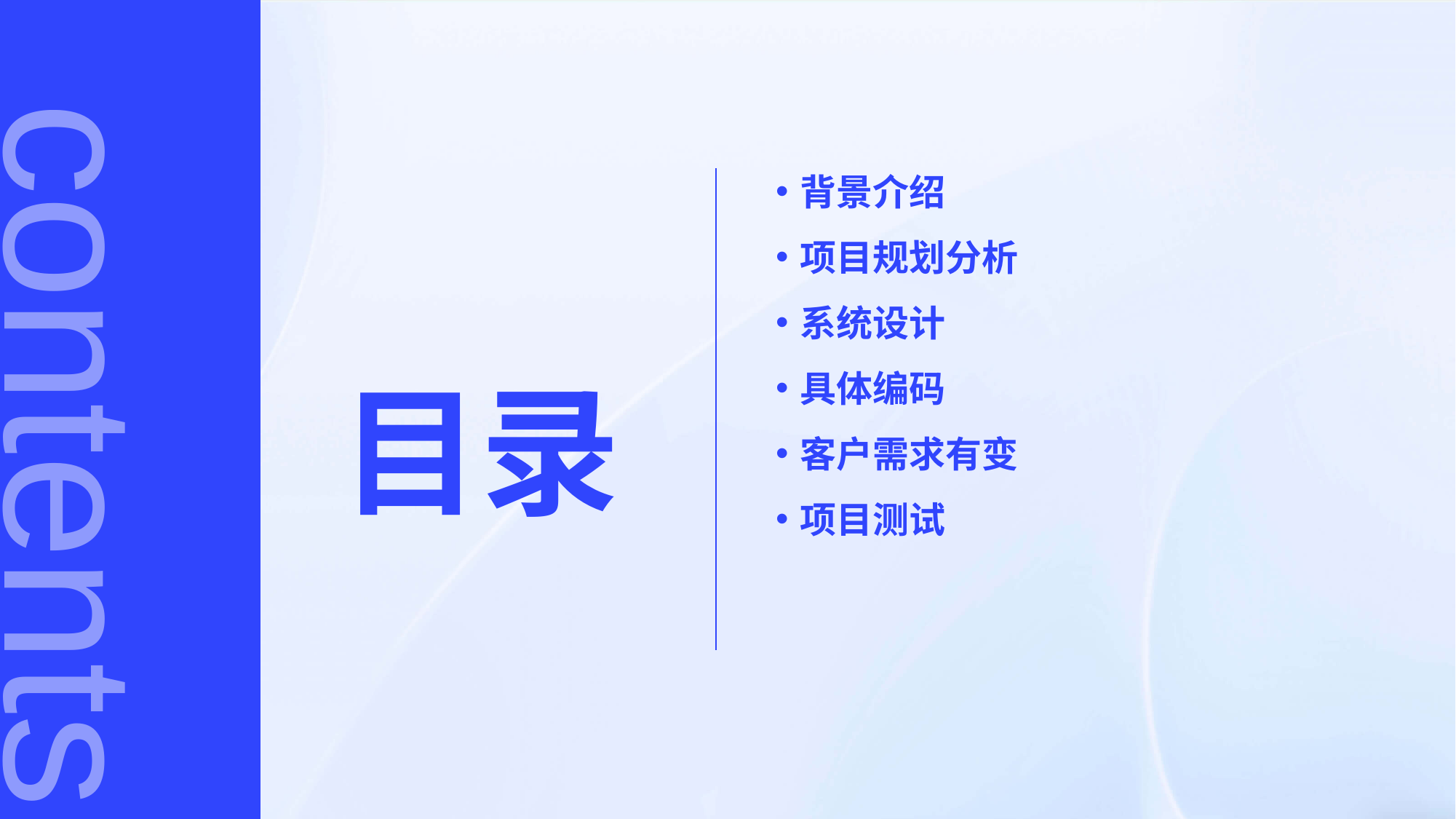

背景介绍
项目规划分析
系统设计
具体编码
客户需求有变
项目测试
contents
目录